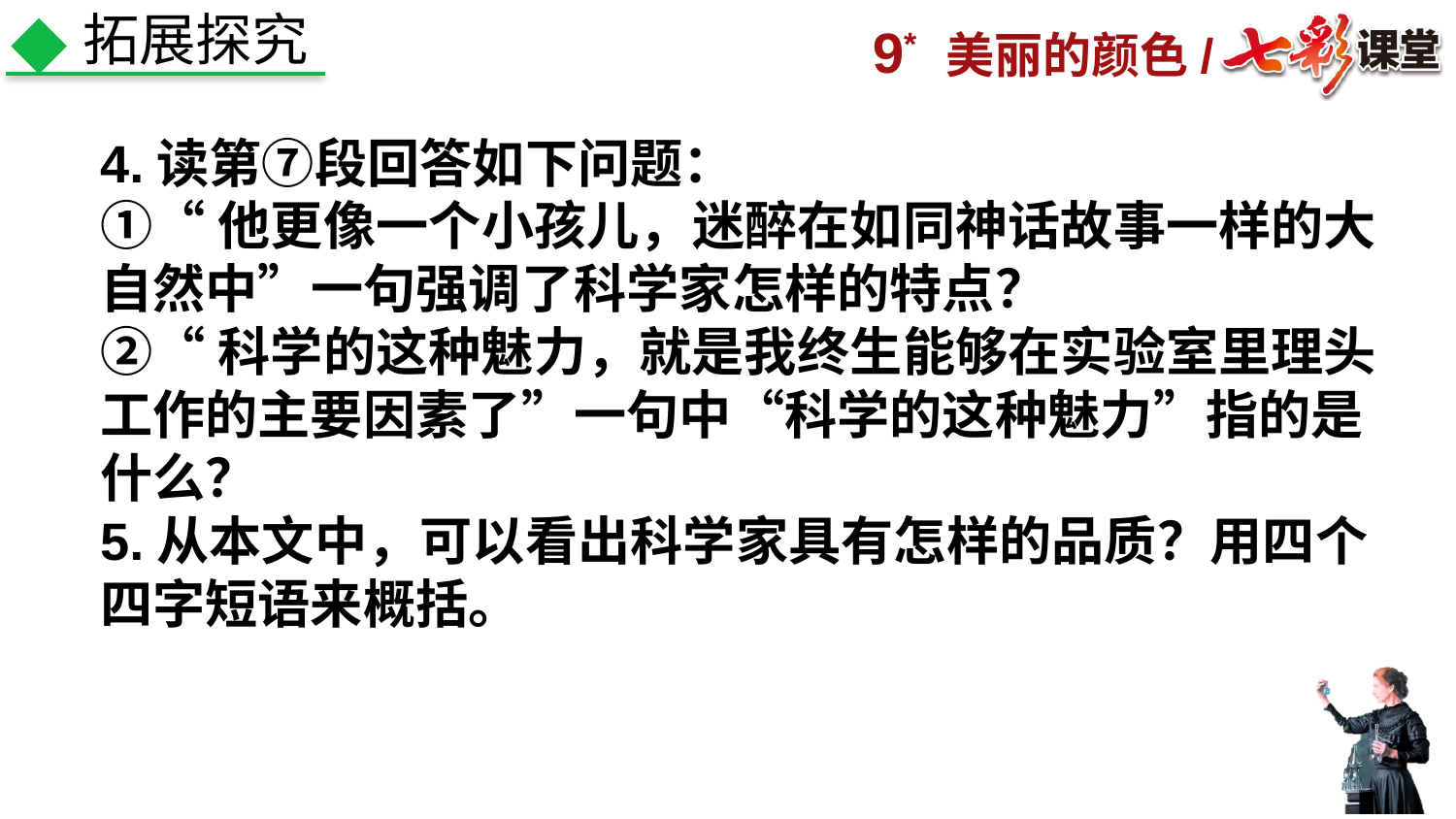

拓展探究

4.读第⑦段回答如下问题：
①“他更像一个小孩儿，迷醉在如同神话故事一样的大自然中”一句强调了科学家怎样的特点？
②“科学的这种魅力，就是我终生能够在实验室里理头工作的主要因素了”一句中“科学的这种魅力”指的是什么？
5.从本文中，可以看出科学家具有怎样的品质？用四个四字短语来概括。